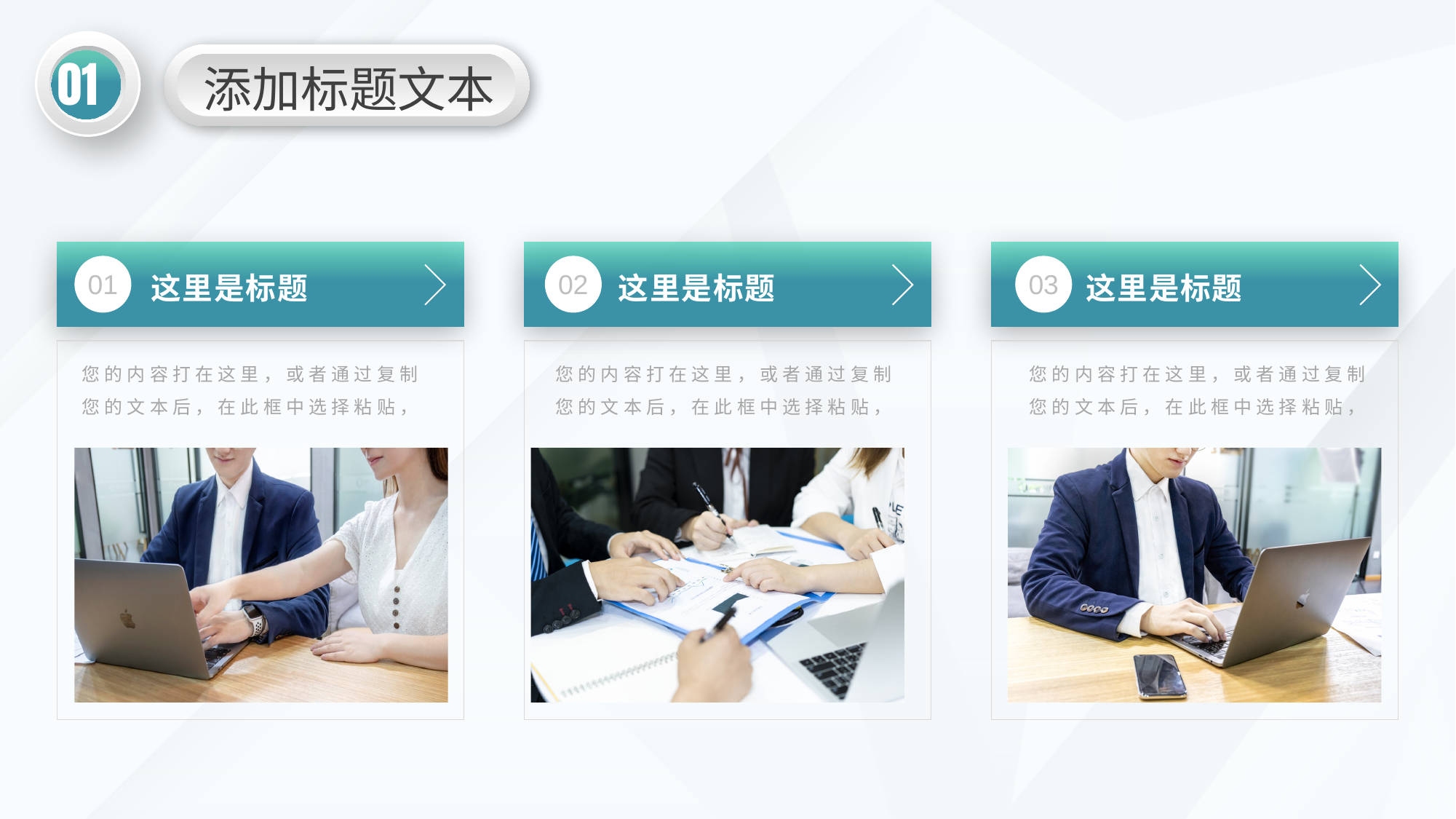

01

添加标题文本

01

02

03
这里是标题
这里是标题
这里是标题

您的内容打在这里，或者通过复制您的文本后，在此框中选择粘贴，
您的内容打在这里，或者通过复制您的文本后，在此框中选择粘贴，
您的内容打在这里，或者通过复制您的文本后，在此框中选择粘贴，